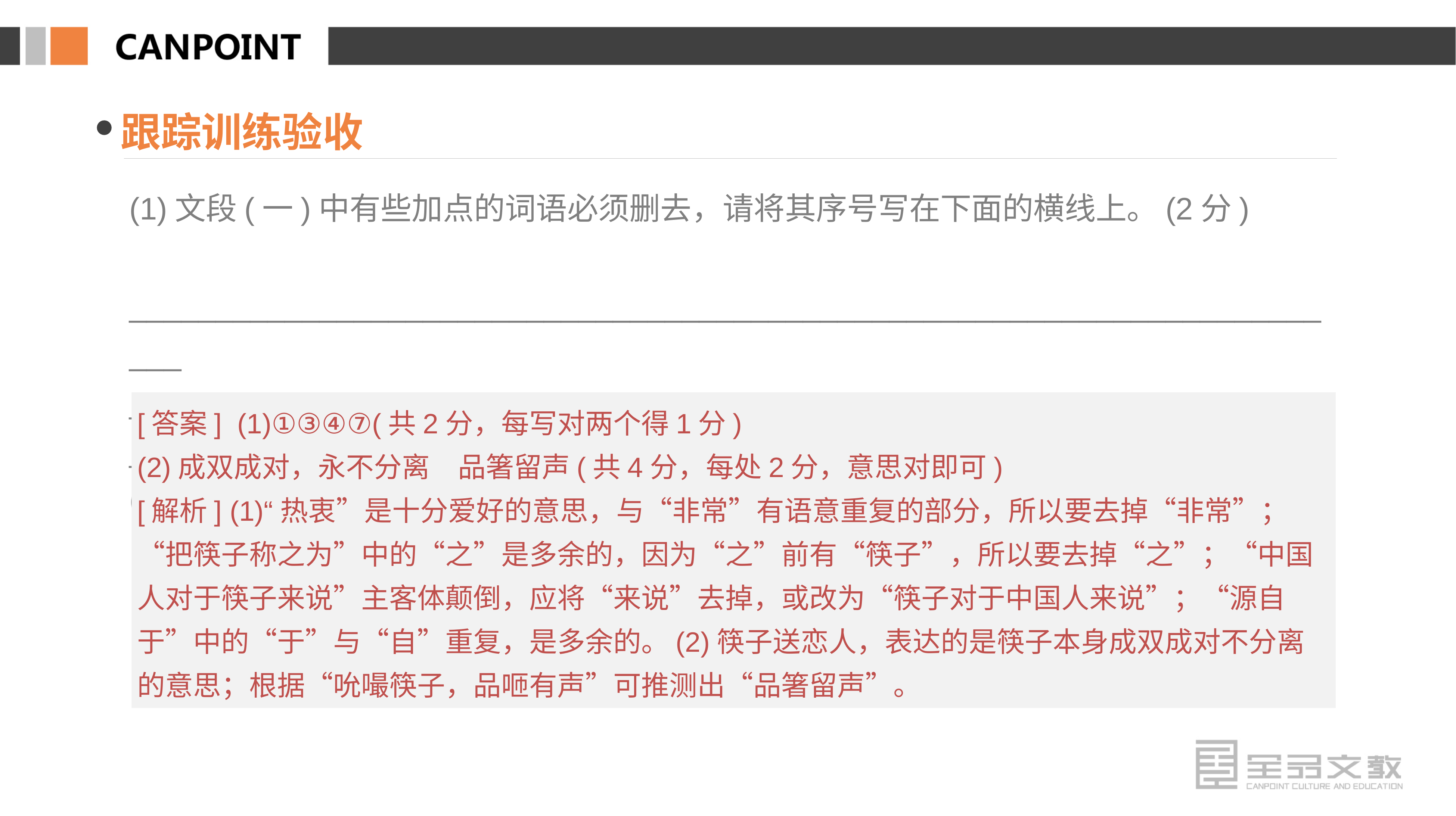

跟踪训练验收

(1)文段(一)中有些加点的词语必须删去，请将其序号写在下面的横线上。(2分)
 ________________________________________________________________________
________________________________________________________________________
(2)在文段(二)中的横线处填写恰当的语句，使上下文内容相关，句式一致。(4分)

[答案]  (1)①③④⑦(共2分，每写对两个得1分)
(2)成双成对，永不分离　品箸留声(共4分，每处2分，意思对即可)
[解析] (1)“热衷”是十分爱好的意思，与“非常”有语意重复的部分，所以要去掉“非常”；“把筷子称之为”中的“之”是多余的，因为“之”前有“筷子”，所以要去掉“之”；“中国人对于筷子来说”主客体颠倒，应将“来说”去掉，或改为“筷子对于中国人来说”；“源自于”中的“于”与“自”重复，是多余的。(2)筷子送恋人，表达的是筷子本身成双成对不分离的意思；根据“吮嘬筷子，品咂有声”可推测出“品箸留声”。